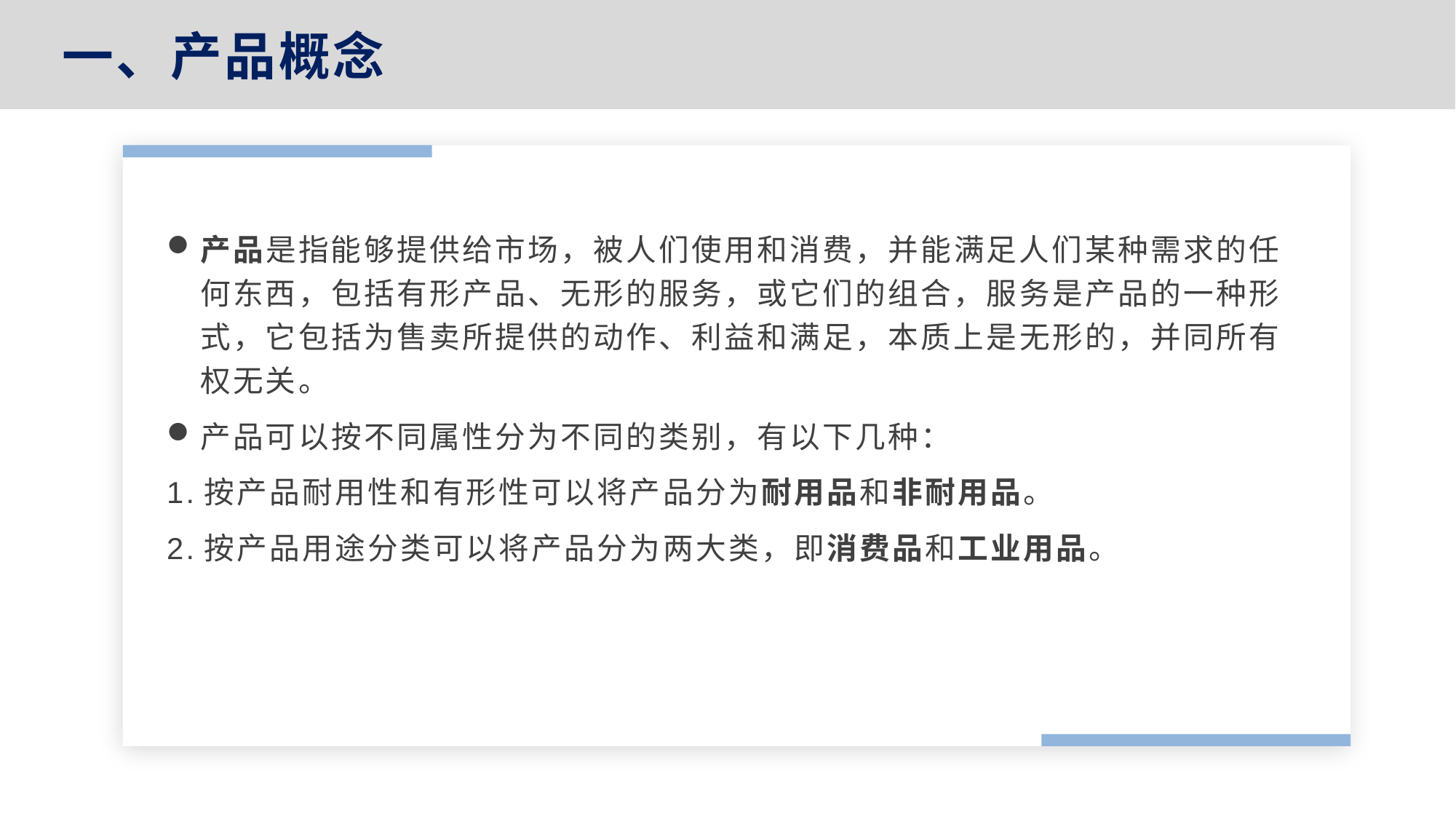

一、产品概念

产品是指能够提供给市场，被人们使用和消费，并能满足人们某种需求的任何东西，包括有形产品、无形的服务，或它们的组合，服务是产品的一种形式，它包括为售卖所提供的动作、利益和满足，本质上是无形的，并同所有权无关。
产品可以按不同属性分为不同的类别，有以下几种：
1.按产品耐用性和有形性可以将产品分为耐用品和非耐用品。
2.按产品用途分类可以将产品分为两大类，即消费品和工业用品。